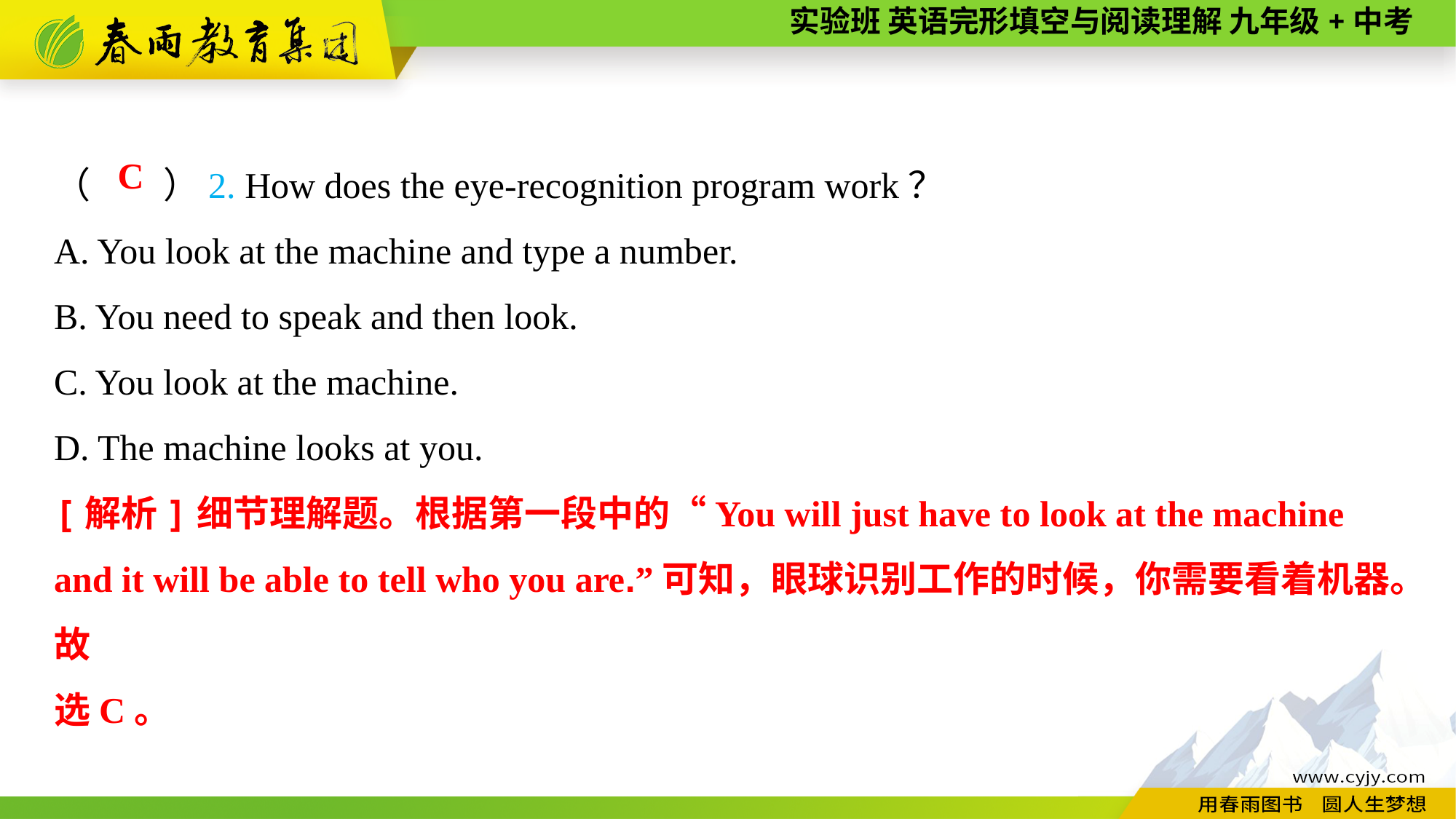

（　　）2. How does the eye-recognition program work？
A. You look at the machine and type a number.
B. You need to speak and then look.
C. You look at the machine.
D. The machine looks at you.
C
[解析]细节理解题。根据第一段中的“You will just have to look at the machine and it will be able to tell who you are.”可知，眼球识别工作的时候，你需要看着机器。故
选C。